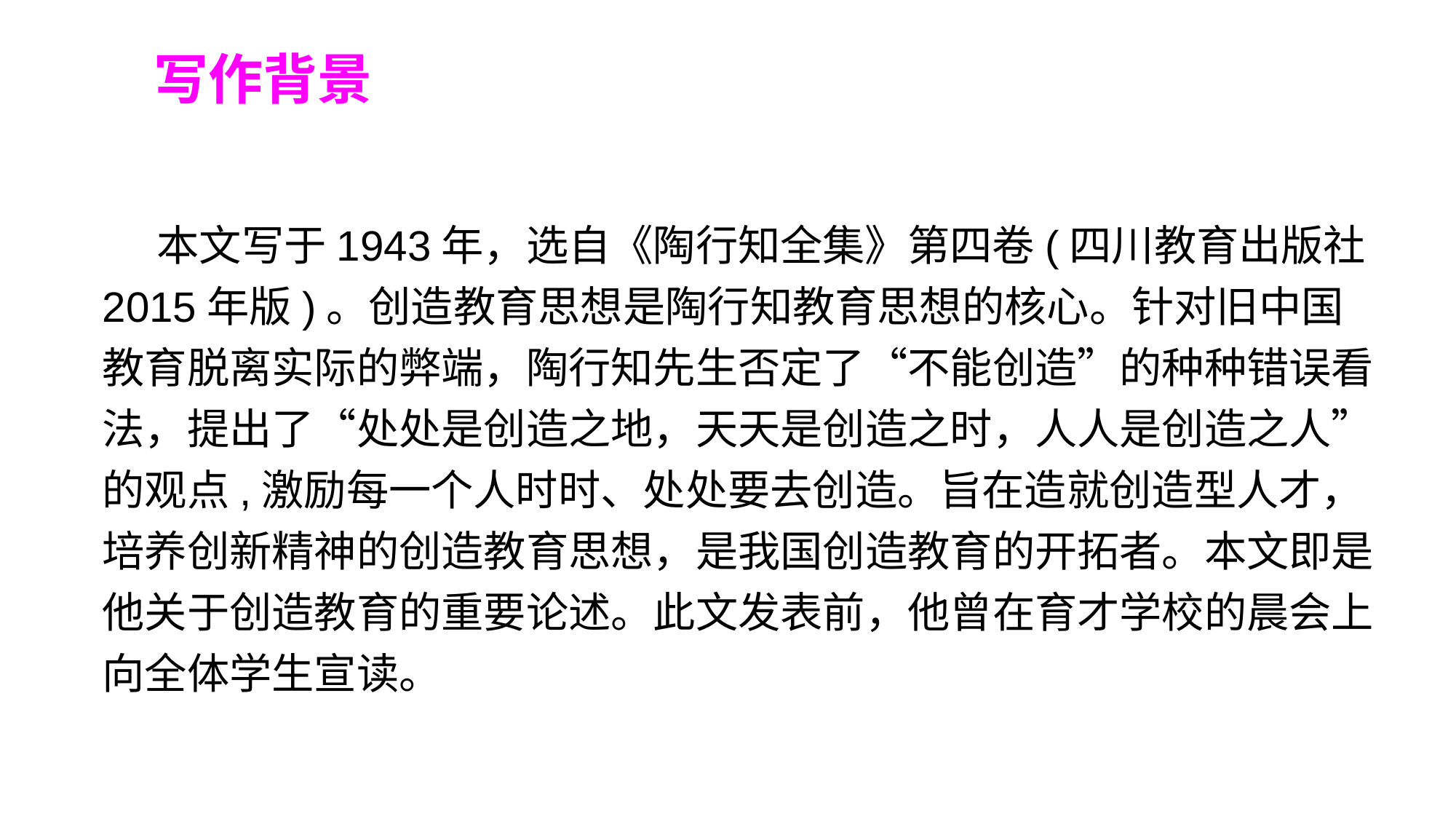

写作背景
本文写于1943年，选自《陶行知全集》第四卷(四川教育出版社2015年版)。创造教育思想是陶行知教育思想的核心。针对旧中国教育脱离实际的弊端，陶行知先生否定了“不能创造”的种种错误看法，提出了“处处是创造之地，天天是创造之时，人人是创造之人”的观点,激励每一个人时时、处处要去创造。旨在造就创造型人才，培养创新精神的创造教育思想，是我国创造教育的开拓者。本文即是他关于创造教育的重要论述。此文发表前，他曾在育才学校的晨会上向全体学生宣读。